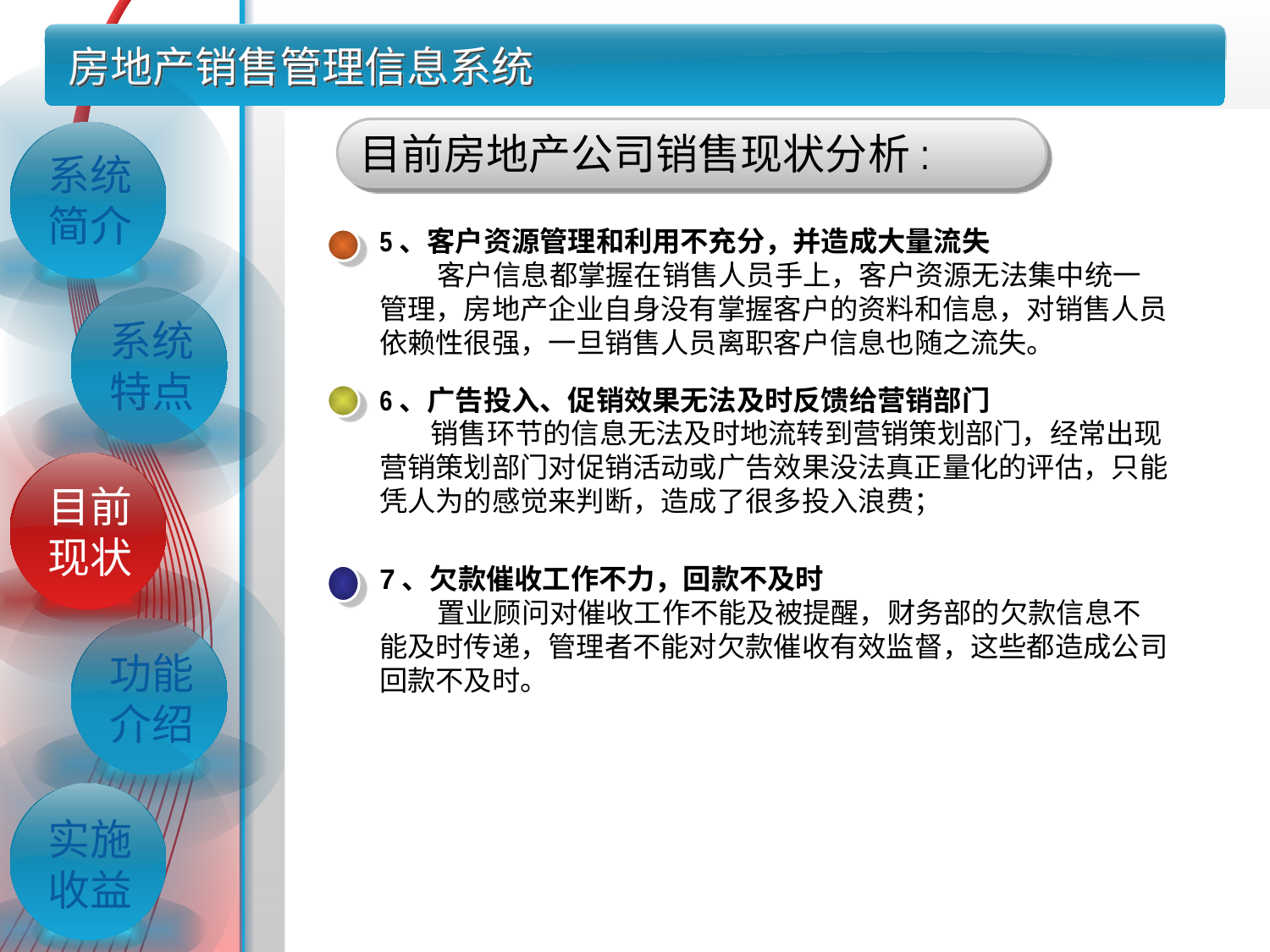

# 房地产销售管理信息系统

目前房地产公司销售现状分析:
系统简介
5、客户资源管理和利用不充分，并造成大量流失
        客户信息都掌握在销售人员手上，客户资源无法集中统一管理，房地产企业自身没有掌握客户的资料和信息，对销售人员依赖性很强，一旦销售人员离职客户信息也随之流失。

系统特点
6、广告投入、促销效果无法及时反馈给营销部门
       销售环节的信息无法及时地流转到营销策划部门，经常出现营销策划部门对促销活动或广告效果没法真正量化的评估，只能凭人为的感觉来判断，造成了很多投入浪费；

目前现状

7、欠款催收工作不力，回款不及时
        置业顾问对催收工作不能及被提醒，财务部的欠款信息不能及时传递，管理者不能对欠款催收有效监督，这些都造成公司回款不及时。

功能介绍

实施收益